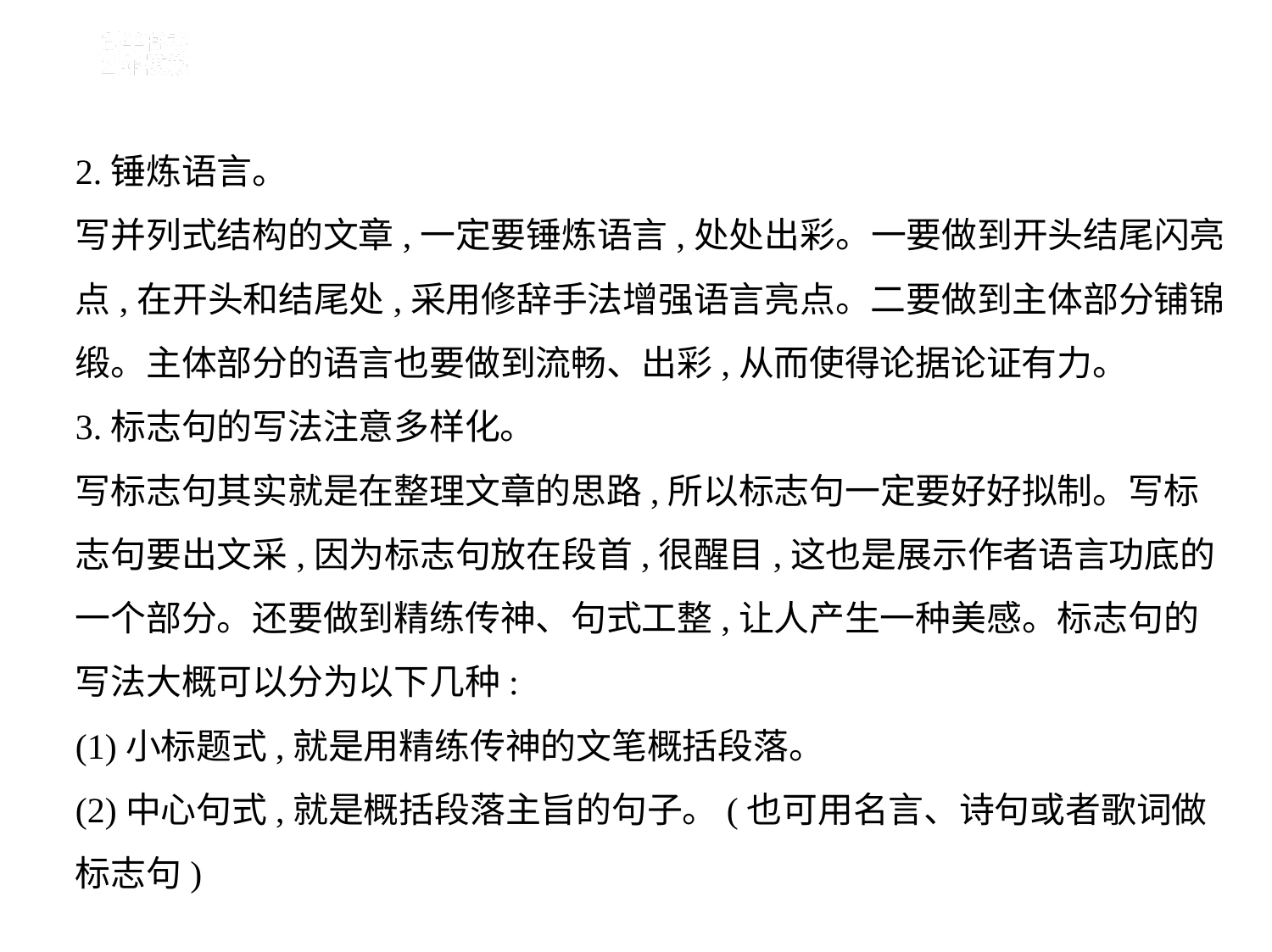

2.锤炼语言。
写并列式结构的文章,一定要锤炼语言,处处出彩。一要做到开头结尾闪亮
点,在开头和结尾处,采用修辞手法增强语言亮点。二要做到主体部分铺锦
缎。主体部分的语言也要做到流畅、出彩,从而使得论据论证有力。
3.标志句的写法注意多样化。
写标志句其实就是在整理文章的思路,所以标志句一定要好好拟制。写标
志句要出文采,因为标志句放在段首,很醒目,这也是展示作者语言功底的
一个部分。还要做到精练传神、句式工整,让人产生一种美感。标志句的
写法大概可以分为以下几种:
(1)小标题式,就是用精练传神的文笔概括段落。
(2)中心句式,就是概括段落主旨的句子。(也可用名言、诗句或者歌词做
标志句)